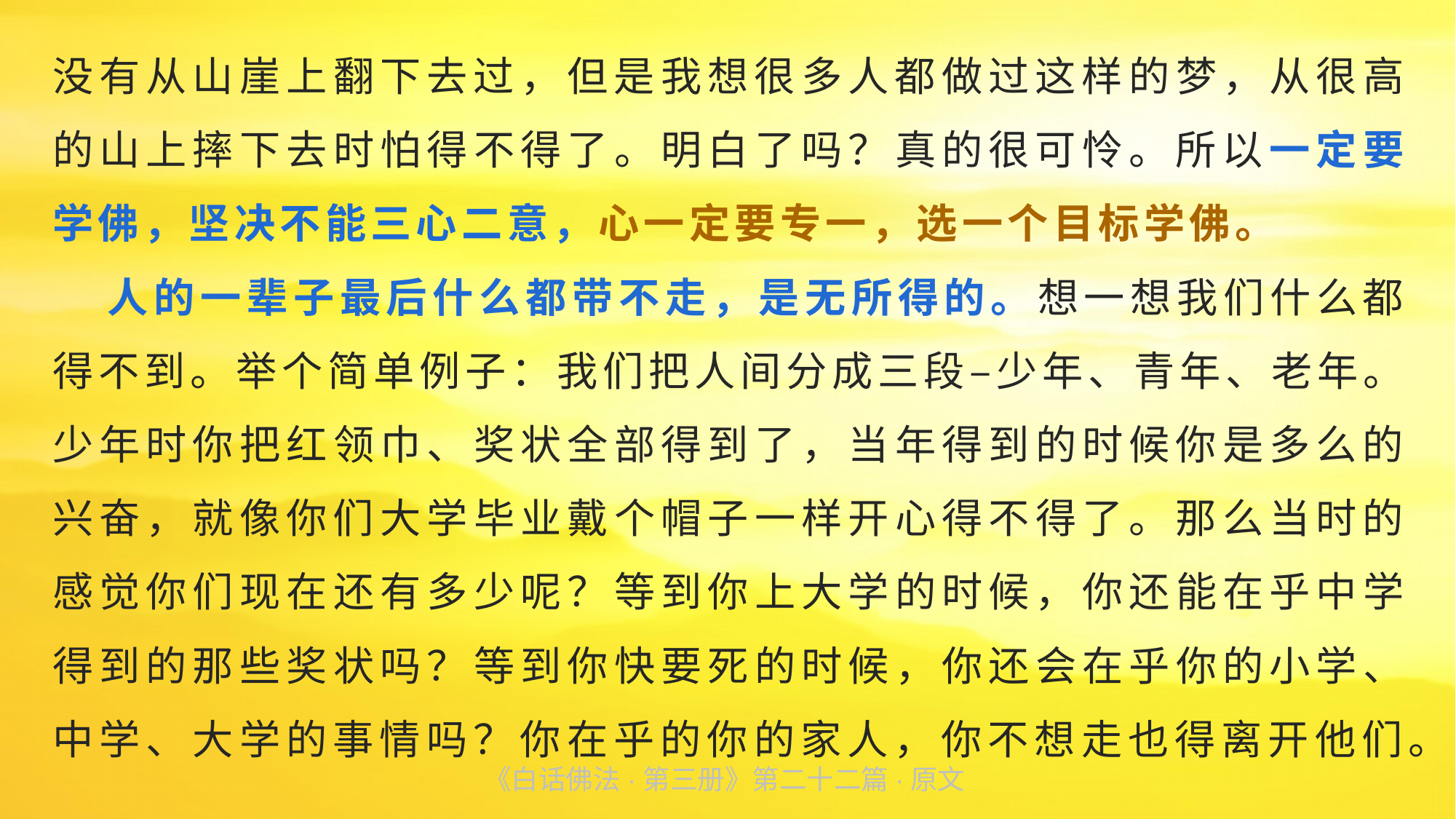

没有从山崖上翻下去过，但是我想很多人都做过这样的梦，从很高的山上摔下去时怕得不得了。明白了吗？真的很可怜。所以一定要学佛，坚决不能三心二意，心一定要专一，选一个目标学佛。
   人的一辈子最后什么都带不走，是无所得的。想一想我们什么都得不到。举个简单例子：我们把人间分成三段–少年、青年、老年。少年时你把红领巾、奖状全部得到了，当年得到的时候你是多么的兴奋，就像你们大学毕业戴个帽子一样开心得不得了。那么当时的感觉你们现在还有多少呢？等到你上大学的时候，你还能在乎中学得到的那些奖状吗？等到你快要死的时候，你还会在乎你的小学、中学、大学的事情吗？你在乎的你的家人，你不想走也得离开他们。
《白话佛法·第三册》第二十二篇·原文